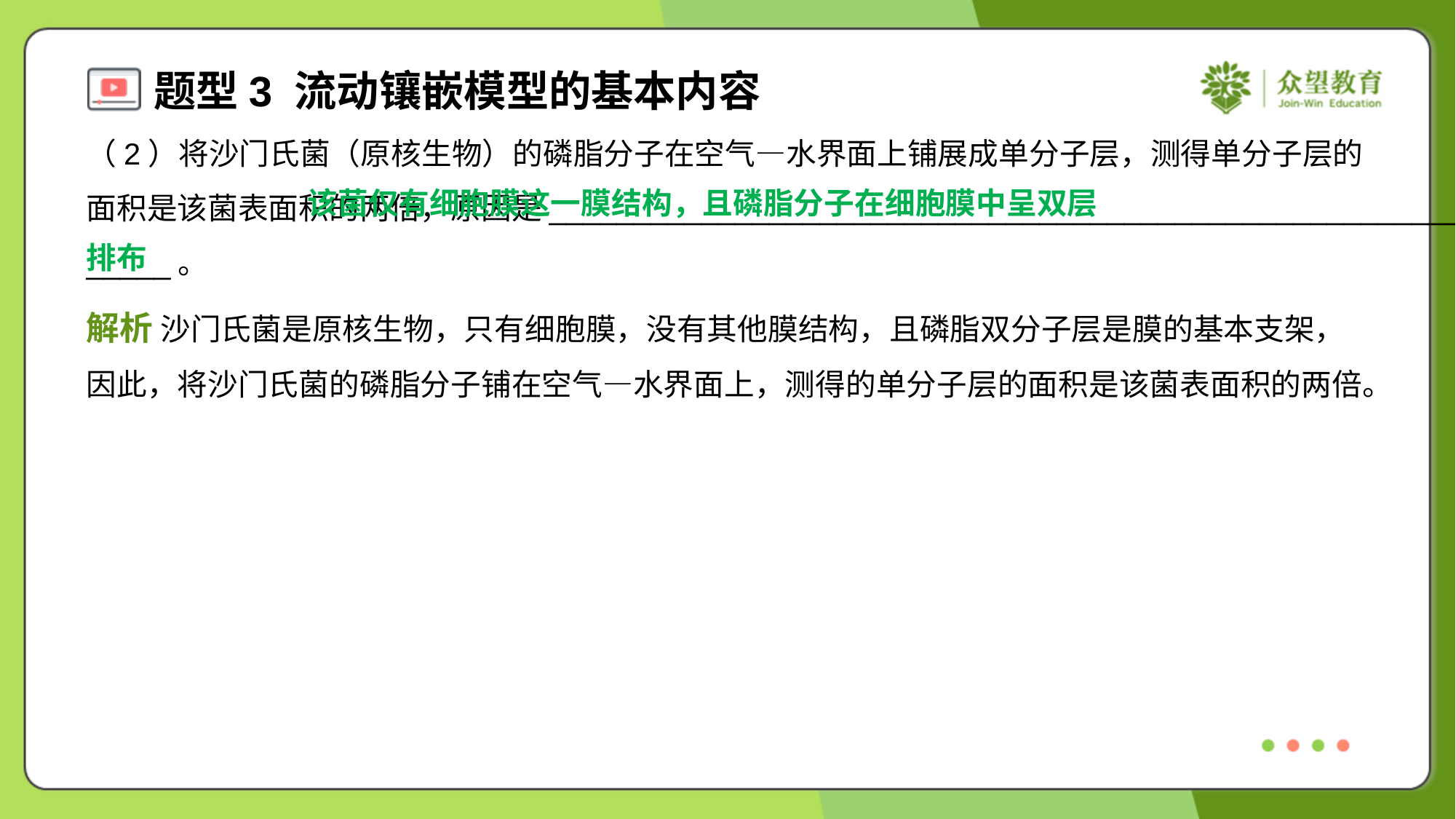

（2）将沙门氏菌（原核生物）的磷脂分子在空气—水界面上铺展成单分子层，测得单分子层的
面积是该菌表面积的两倍，原因是______________________________________________________
_____。
                               该菌仅有细胞膜这一膜结构，且磷脂分子在细胞膜中呈双层
排布
解析 沙门氏菌是原核生物，只有细胞膜，没有其他膜结构，且磷脂双分子层是膜的基本支架，
因此，将沙门氏菌的磷脂分子铺在空气—水界面上，测得的单分子层的面积是该菌表面积的两倍。